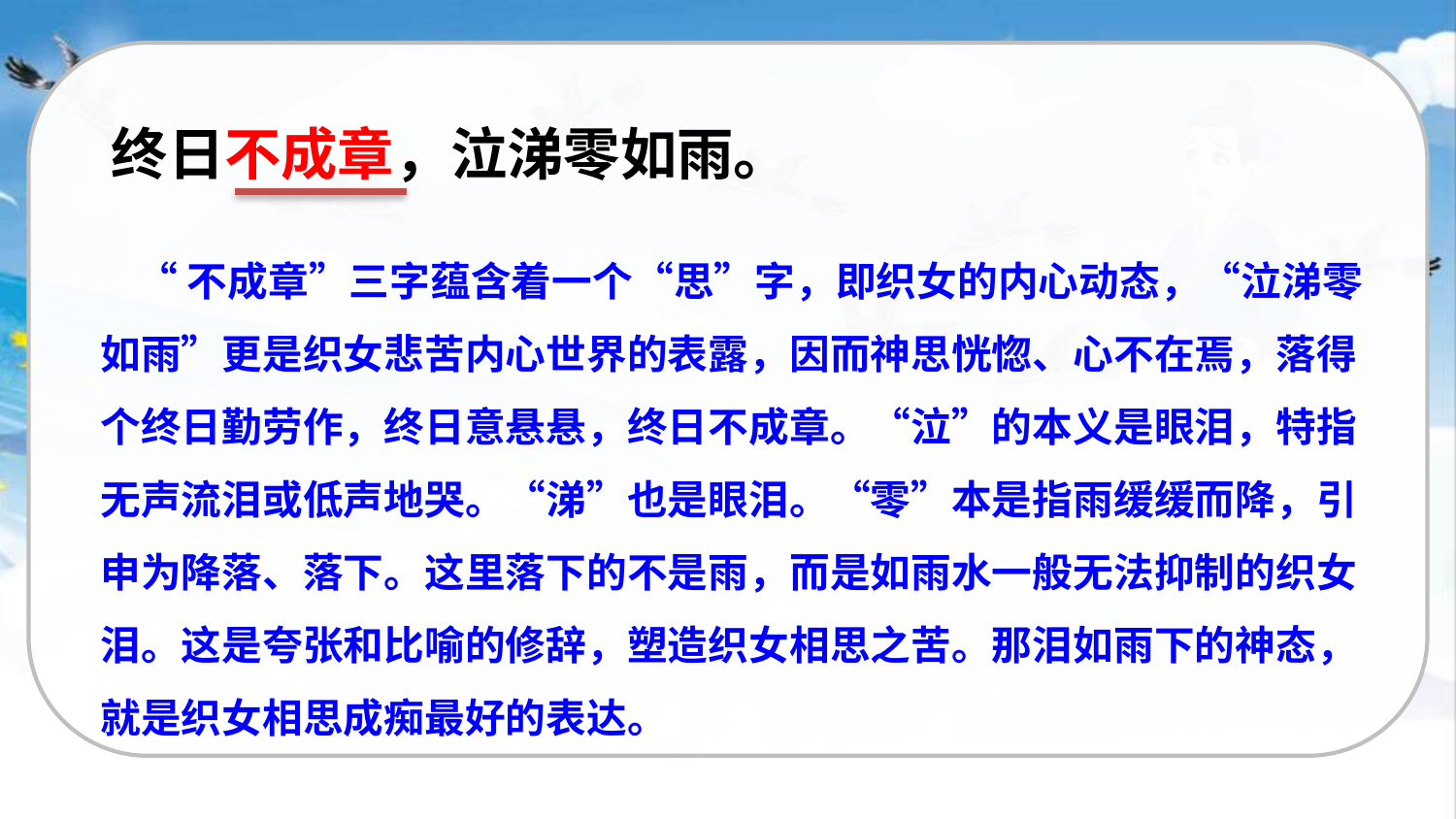

终日不成章，泣涕零如雨。
    “不成章”三字蕴含着一个“思”字，即织女的内心动态，“泣涕零如雨”更是织女悲苦内心世界的表露，因而神思恍惚、心不在焉，落得个终日勤劳作，终日意悬悬，终日不成章。“泣”的本义是眼泪，特指无声流泪或低声地哭。“涕”也是眼泪。“零”本是指雨缓缓而降，引申为降落、落下。这里落下的不是雨，而是如雨水一般无法抑制的织女泪。这是夸张和比喻的修辞，塑造织女相思之苦。那泪如雨下的神态，就是织女相思成痴最好的表达。